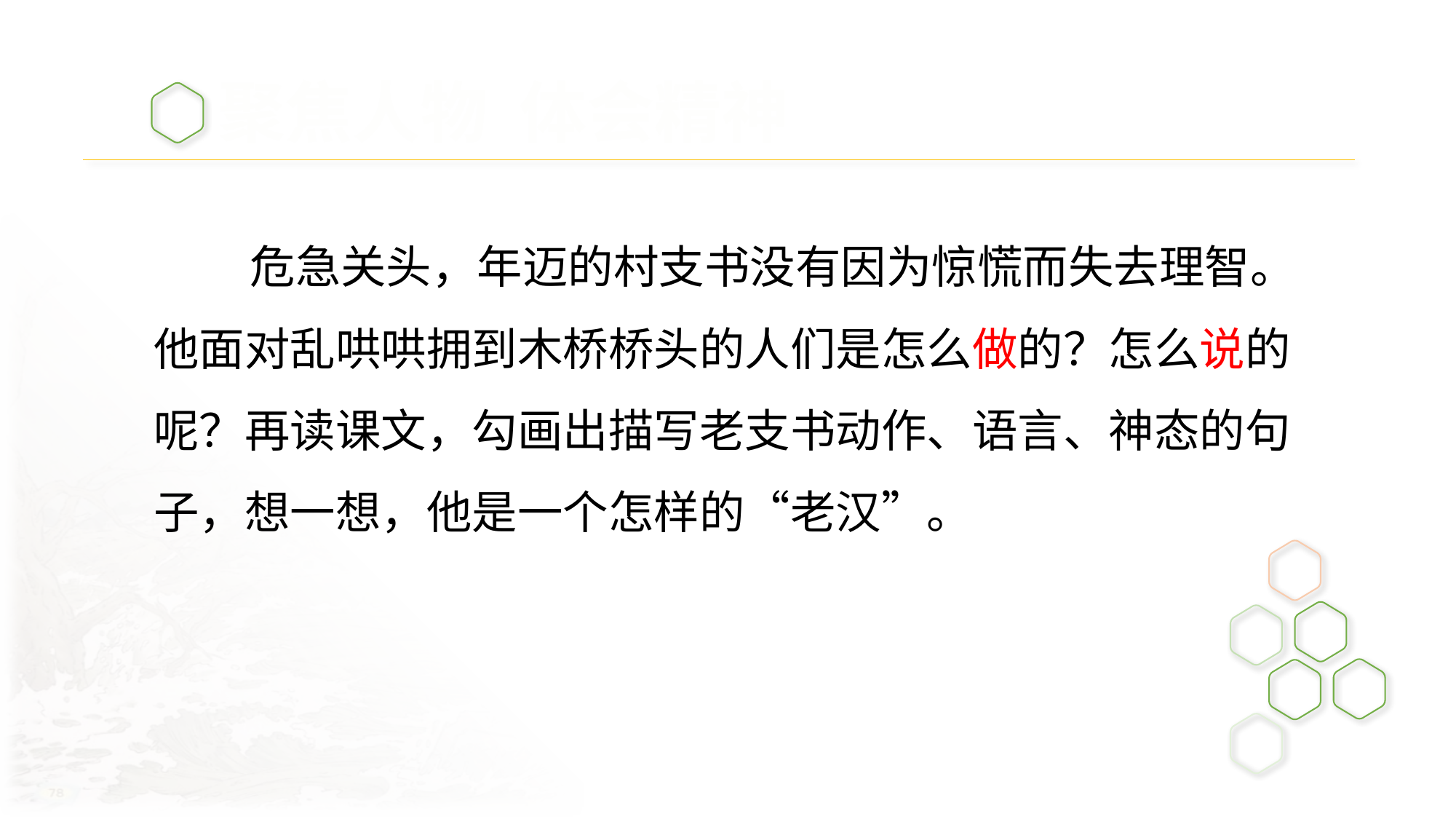

聚焦人物  体会精神

危急关头，年迈的村支书没有因为惊慌而失去理智。他面对乱哄哄拥到木桥桥头的人们是怎么做的？怎么说的呢？再读课文，勾画出描写老支书动作、语言、神态的句子，想一想，他是一个怎样的“老汉”。